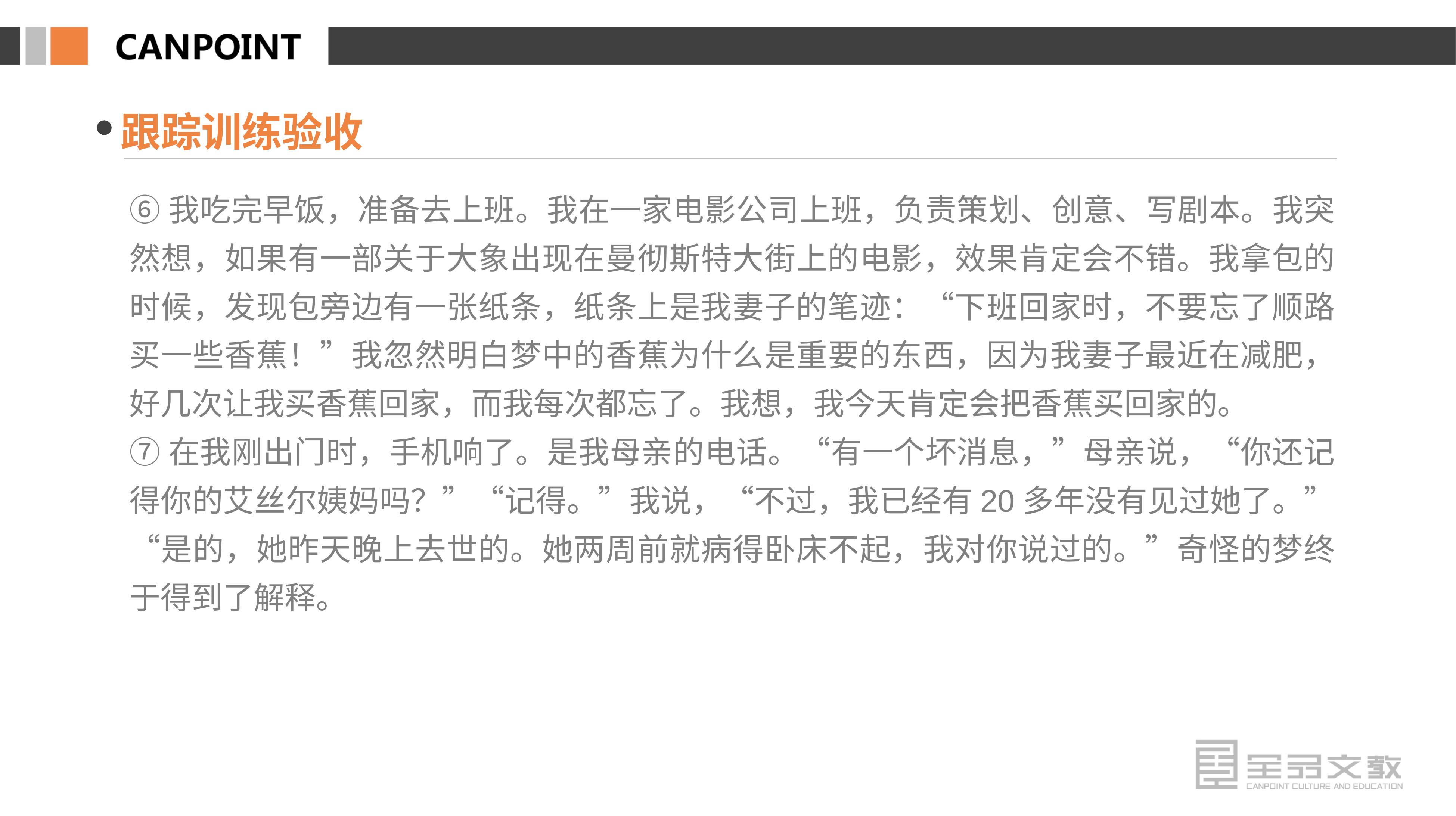

跟踪训练验收

⑥我吃完早饭，准备去上班。我在一家电影公司上班，负责策划、创意、写剧本。我突然想，如果有一部关于大象出现在曼彻斯特大街上的电影，效果肯定会不错。我拿包的时候，发现包旁边有一张纸条，纸条上是我妻子的笔迹：“下班回家时，不要忘了顺路买一些香蕉！”我忽然明白梦中的香蕉为什么是重要的东西，因为我妻子最近在减肥，好几次让我买香蕉回家，而我每次都忘了。我想，我今天肯定会把香蕉买回家的。
⑦在我刚出门时，手机响了。是我母亲的电话。“有一个坏消息，”母亲说，“你还记得你的艾丝尔姨妈吗？”“记得。”我说，“不过，我已经有20多年没有见过她了。”“是的，她昨天晚上去世的。她两周前就病得卧床不起，我对你说过的。”奇怪的梦终于得到了解释。